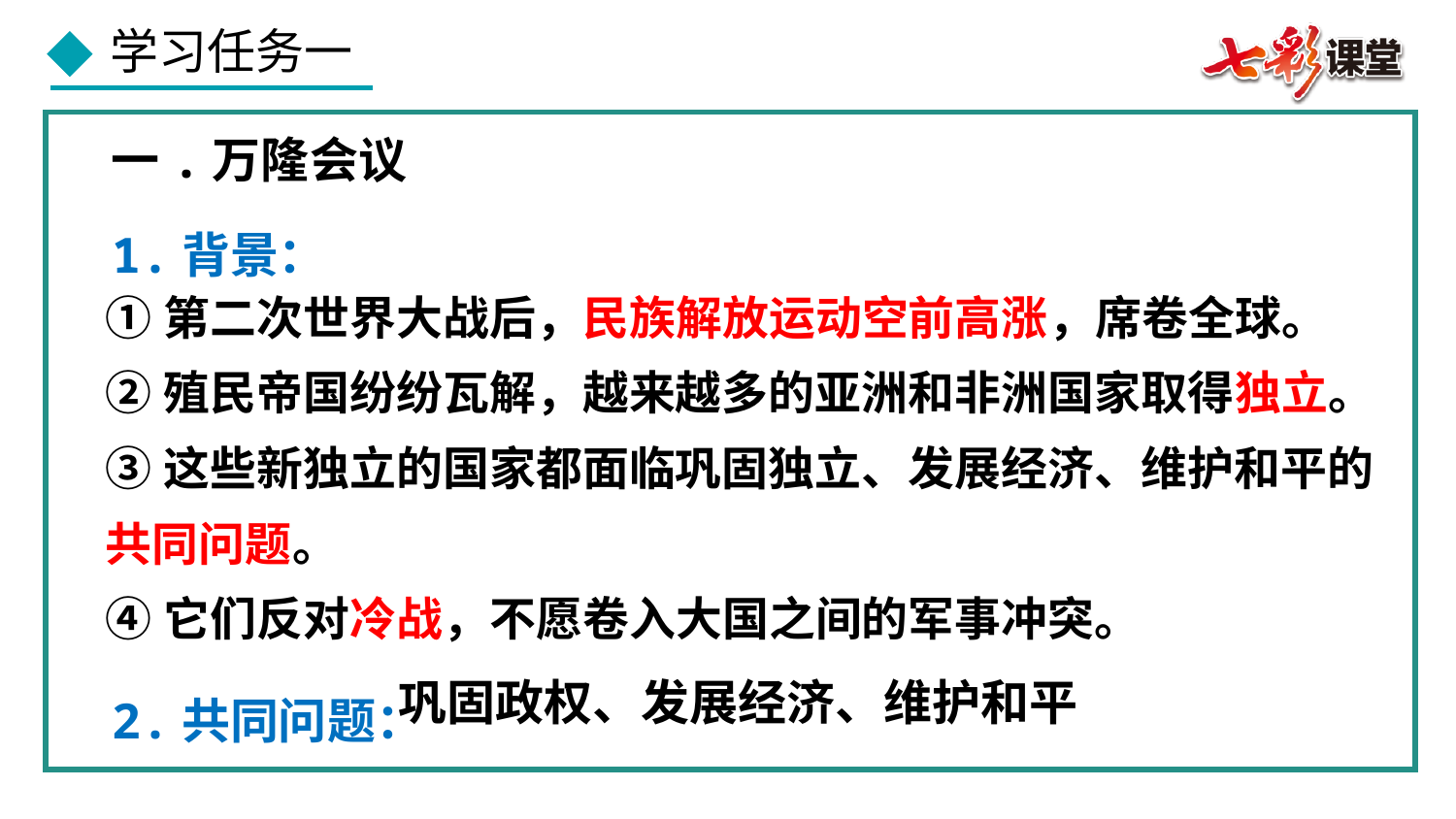

一.万隆会议
1.背景：

2.共同问题：
①第二次世界大战后，民族解放运动空前高涨，席卷全球。
②殖民帝国纷纷瓦解，越来越多的亚洲和非洲国家取得独立。
③这些新独立的国家都面临巩固独立、发展经济、维护和平的共同问题。
④它们反对冷战，不愿卷入大国之间的军事冲突。
巩固政权、发展经济、维护和平